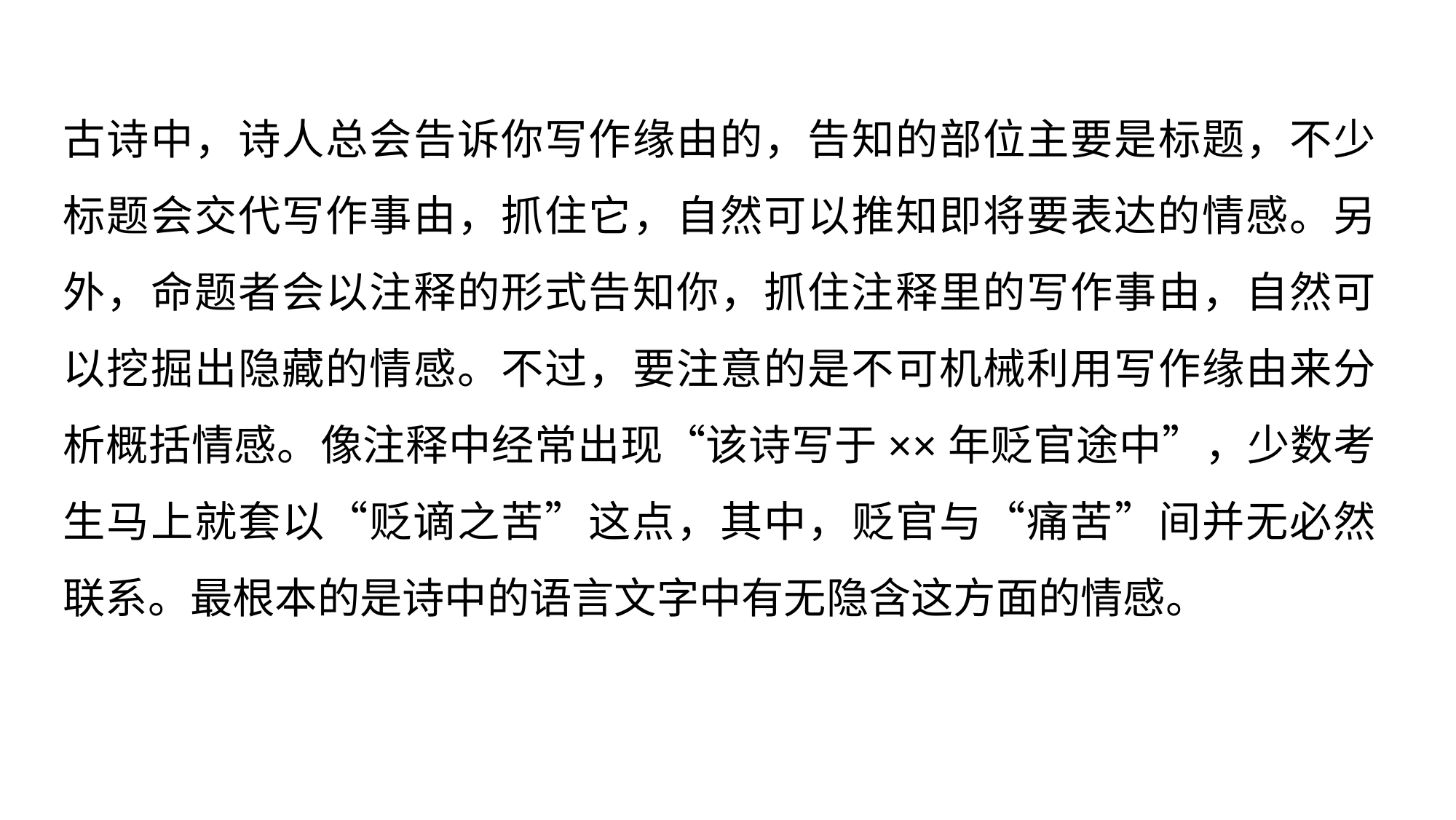

古诗中，诗人总会告诉你写作缘由的，告知的部位主要是标题，不少标题会交代写作事由，抓住它，自然可以推知即将要表达的情感。另外，命题者会以注释的形式告知你，抓住注释里的写作事由，自然可以挖掘出隐藏的情感。不过，要注意的是不可机械利用写作缘由来分析概括情感。像注释中经常出现“该诗写于××年贬官途中”，少数考生马上就套以“贬谪之苦”这点，其中，贬官与“痛苦”间并无必然联系。最根本的是诗中的语言文字中有无隐含这方面的情感。